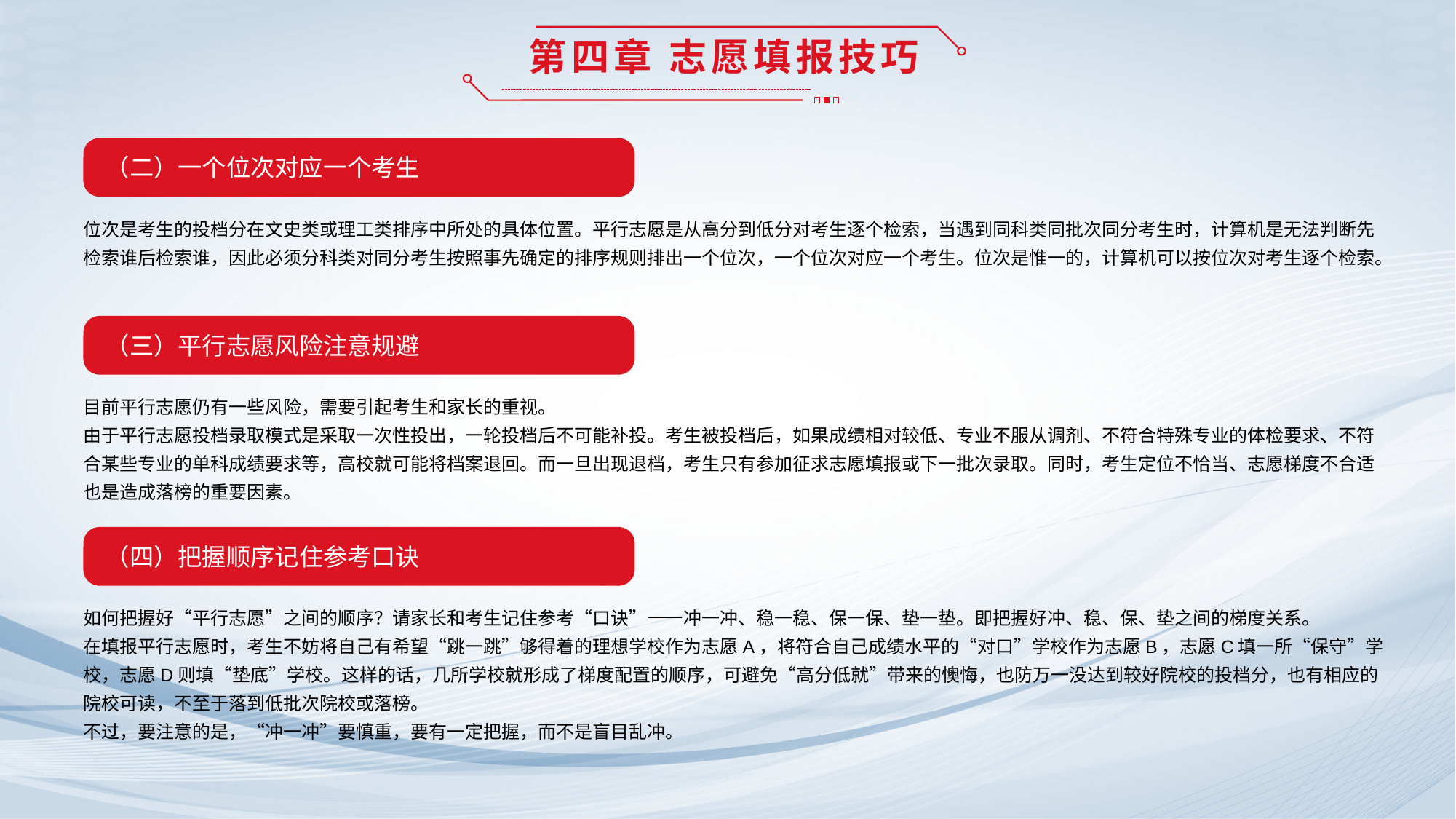

第四章 志愿填报技巧

（二）一个位次对应一个考生
位次是考生的投档分在文史类或理工类排序中所处的具体位置。平行志愿是从高分到低分对考生逐个检索，当遇到同科类同批次同分考生时，计算机是无法判断先检索谁后检索谁，因此必须分科类对同分考生按照事先确定的排序规则排出一个位次，一个位次对应一个考生。位次是惟一的，计算机可以按位次对考生逐个检索。

（三）平行志愿风险注意规避
目前平行志愿仍有一些风险，需要引起考生和家长的重视。
由于平行志愿投档录取模式是采取一次性投出，一轮投档后不可能补投。考生被投档后，如果成绩相对较低、专业不服从调剂、不符合特殊专业的体检要求、不符合某些专业的单科成绩要求等，高校就可能将档案退回。而一旦出现退档，考生只有参加征求志愿填报或下一批次录取。同时，考生定位不恰当、志愿梯度不合适也是造成落榜的重要因素。

（四）把握顺序记住参考口诀
如何把握好“平行志愿”之间的顺序？请家长和考生记住参考“口诀”——冲一冲、稳一稳、保一保、垫一垫。即把握好冲、稳、保、垫之间的梯度关系。
在填报平行志愿时，考生不妨将自己有希望“跳一跳”够得着的理想学校作为志愿A，将符合自己成绩水平的“对口”学校作为志愿B，志愿C填一所“保守”学校，志愿D则填“垫底”学校。这样的话，几所学校就形成了梯度配置的顺序，可避免“高分低就”带来的懊悔，也防万一没达到较好院校的投档分，也有相应的院校可读，不至于落到低批次院校或落榜。
不过，要注意的是，“冲一冲”要慎重，要有一定把握，而不是盲目乱冲。